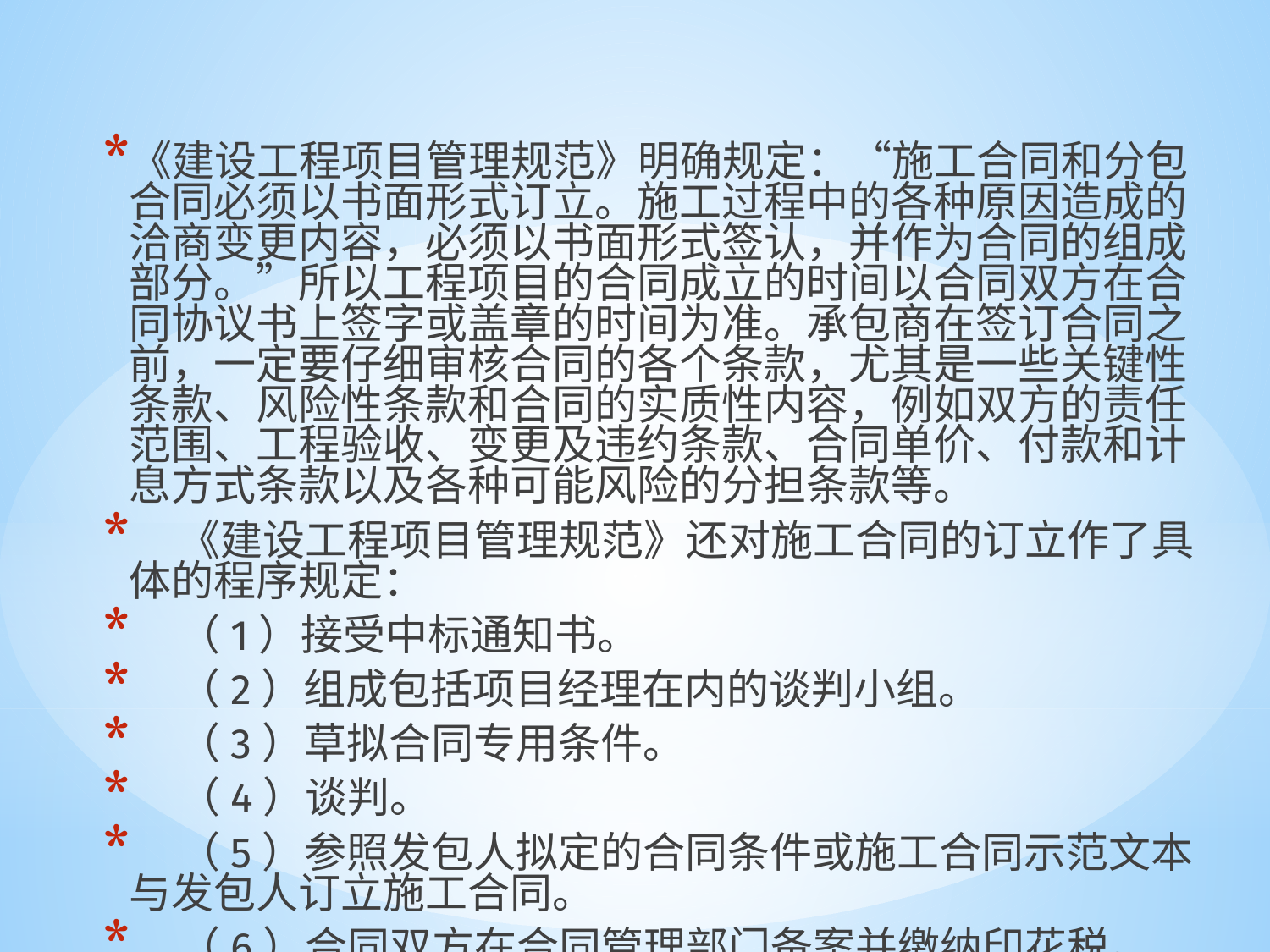

《建设工程项目管理规范》明确规定：“施工合同和分包合同必须以书面形式订立。施工过程中的各种原因造成的洽商变更内容，必须以书面形式签认，并作为合同的组成部分。”所以工程项目的合同成立的时间以合同双方在合同协议书上签字或盖章的时间为准。承包商在签订合同之前，一定要仔细审核合同的各个条款，尤其是一些关键性条款、风险性条款和合同的实质性内容，例如双方的责任范围、工程验收、变更及违约条款、合同单价、付款和计息方式条款以及各种可能风险的分担条款等。
    《建设工程项目管理规范》还对施工合同的订立作了具体的程序规定：
    （1）接受中标通知书。
    （2）组成包括项目经理在内的谈判小组。
    （3）草拟合同专用条件。
    （4）谈判。
    （5）参照发包人拟定的合同条件或施工合同示范文本与发包人订立施工合同。
    （6）合同双方在合同管理部门备案并缴纳印花税。
#